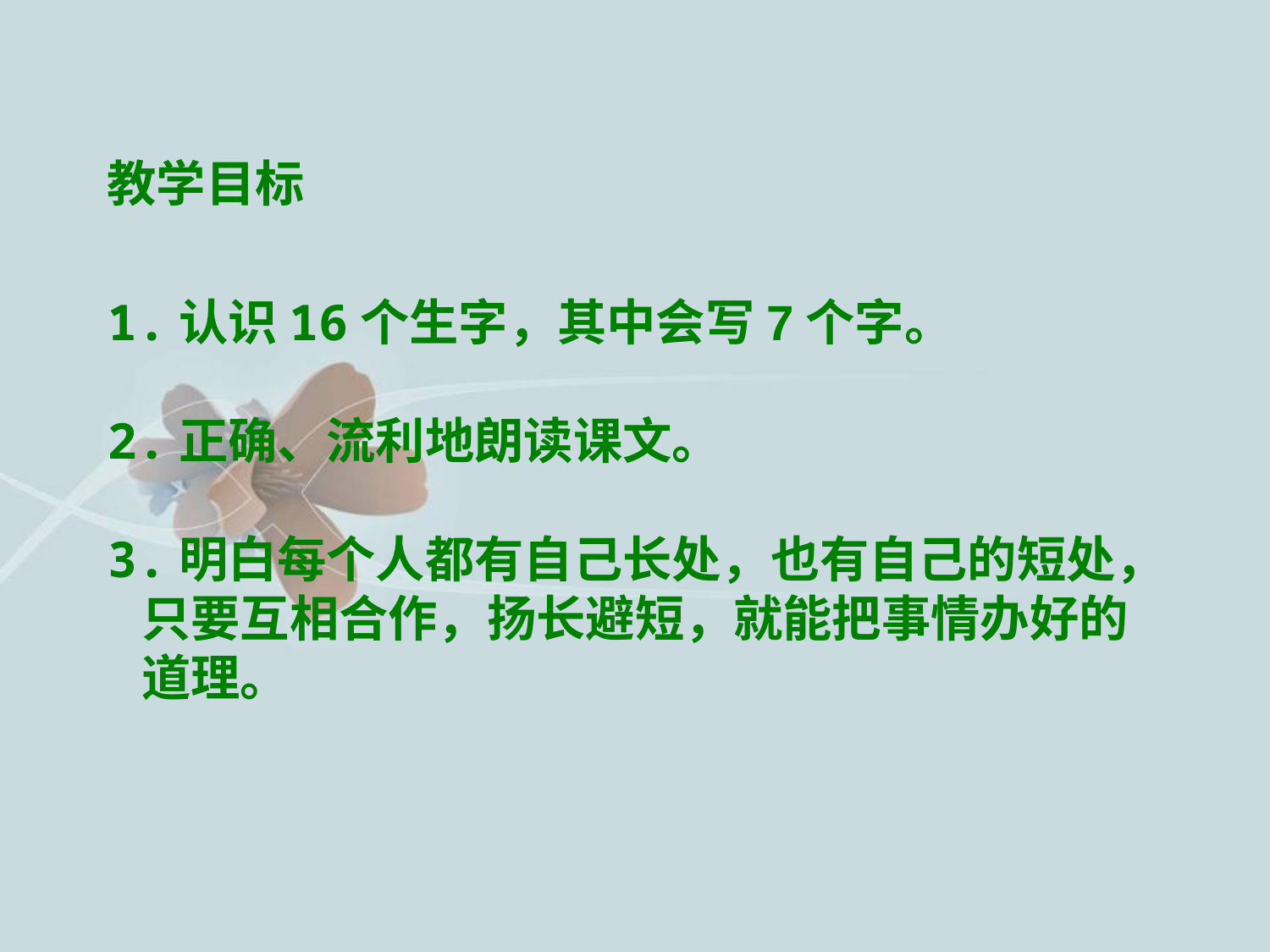

教学目标

1.认识16个生字，其中会写7个字。

2.正确、流利地朗读课文。

3.明白每个人都有自己长处，也有自己的短处，
  只要互相合作，扬长避短，就能把事情办好的
  道理。